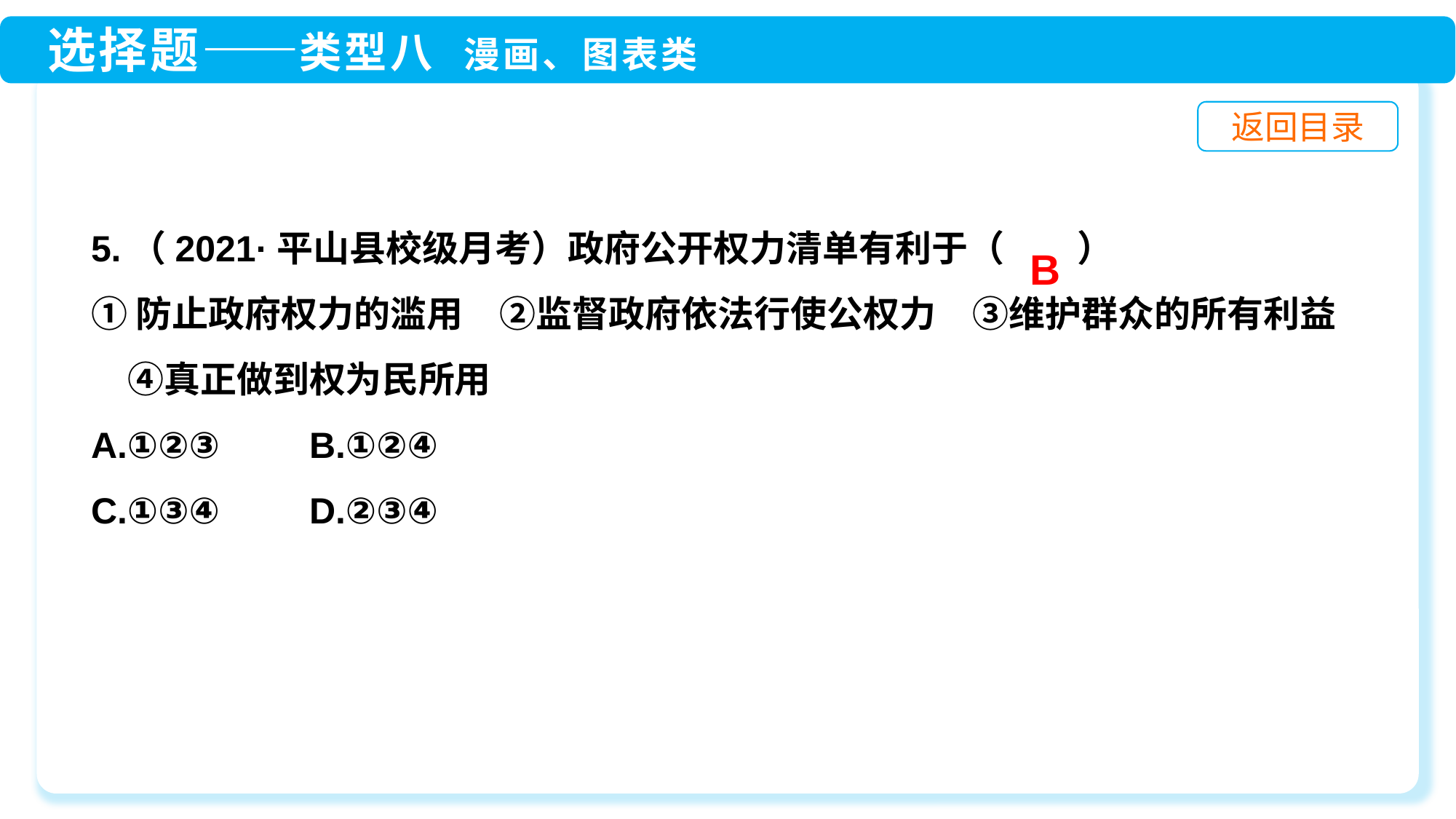

5.（2021·平山县校级月考）政府公开权力清单有利于（　　）
①防止政府权力的滥用　②监督政府依法行使公权力　③维护群众的所有利益　④真正做到权为民所用
A.①②③	B.①②④
C.①③④	D.②③④

B